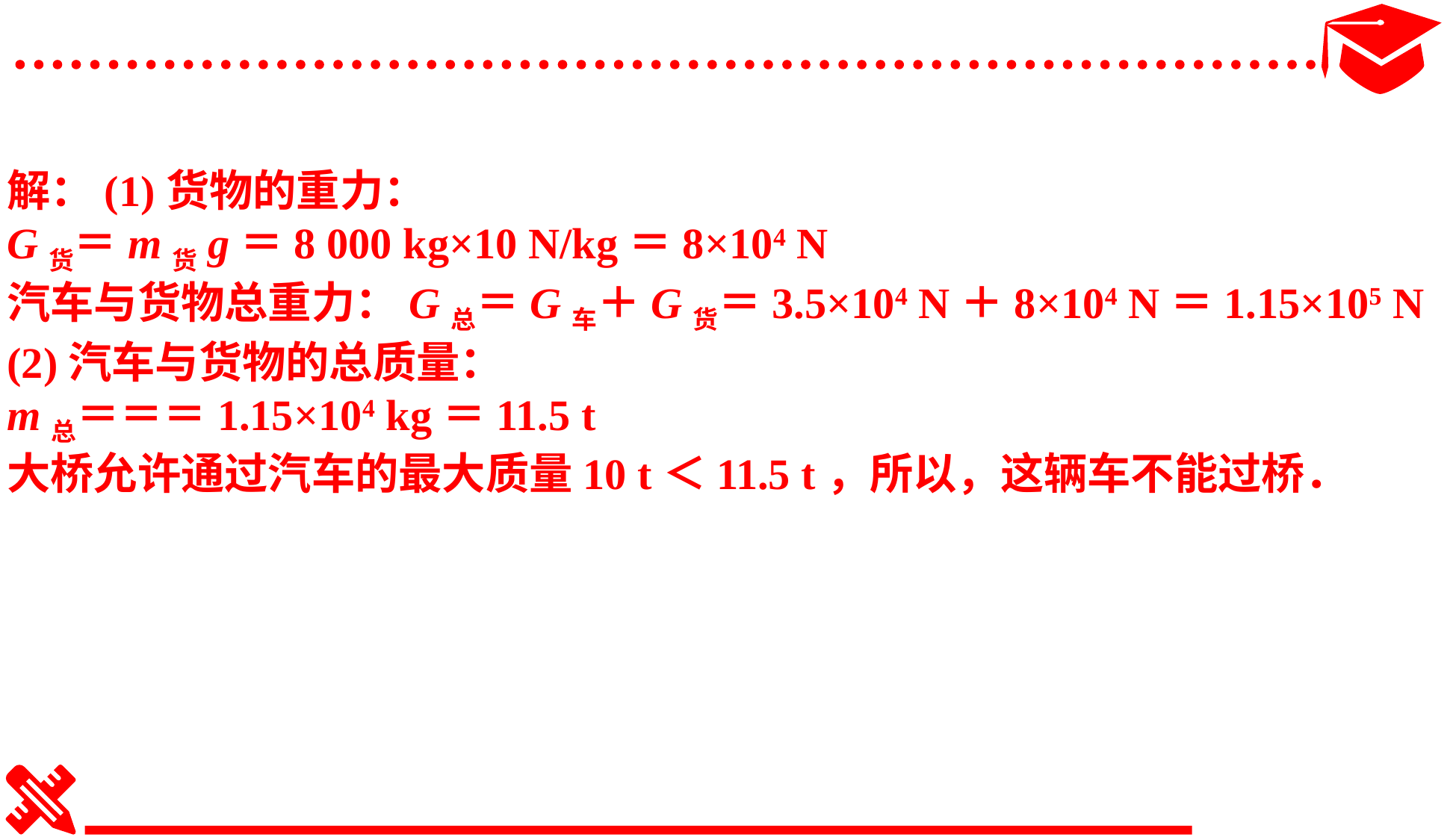

解：(1)货物的重力：
G货＝m货g＝8 000 kg×10 N/kg＝8×104 N
汽车与货物总重力：G总＝G车＋G货＝3.5×104 N＋8×104 N＝1.15×105 N
(2)汽车与货物的总质量：
m总＝＝＝1.15×104 kg＝11.5 t
大桥允许通过汽车的最大质量10 t＜11.5 t，所以，这辆车不能过桥．